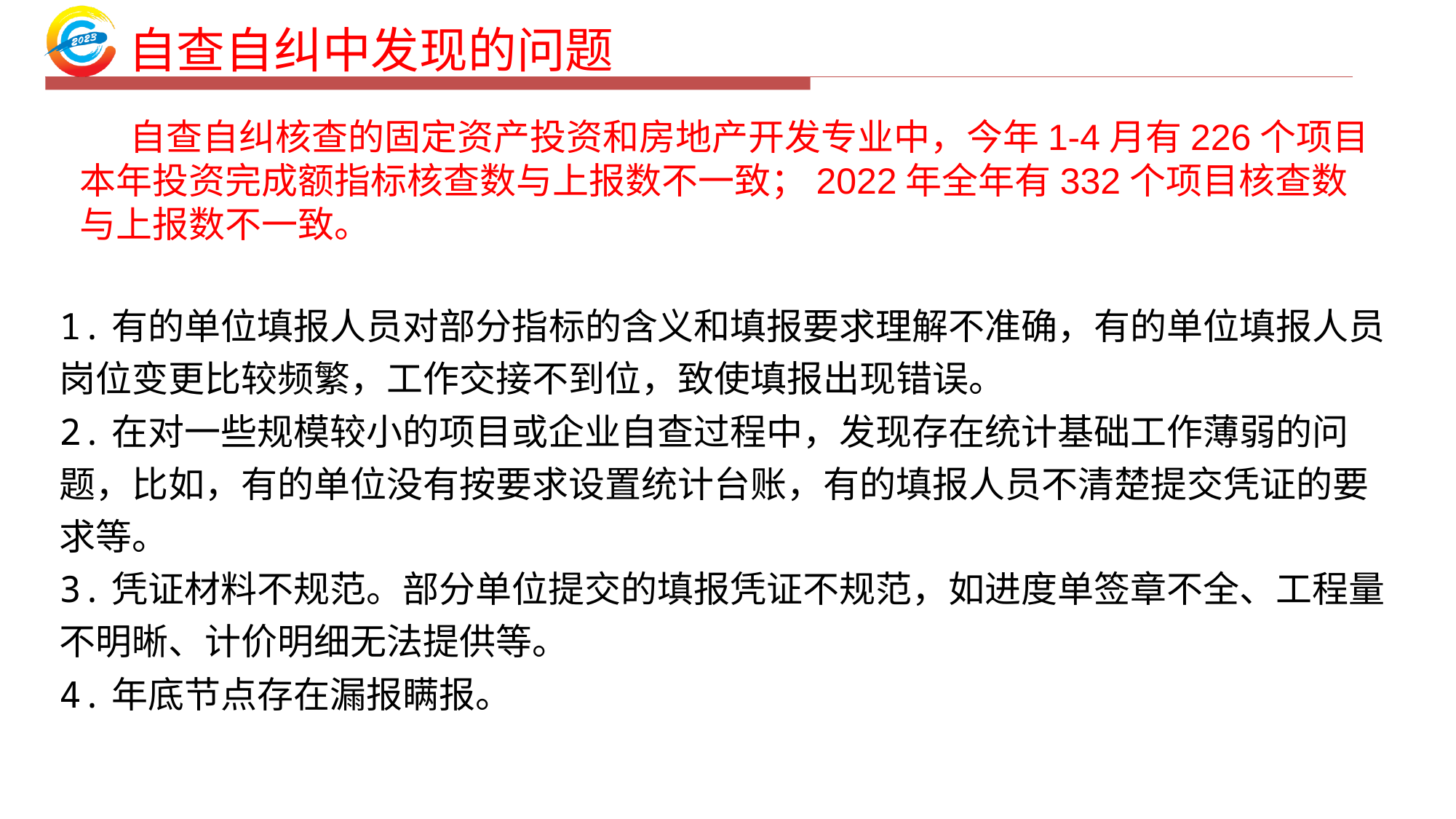

自查自纠中发现的问题
     自查自纠核查的固定资产投资和房地产开发专业中，今年1-4月有226个项目本年投资完成额指标核查数与上报数不一致；2022年全年有332个项目核查数与上报数不一致。
1.有的单位填报人员对部分指标的含义和填报要求理解不准确，有的单位填报人员岗位变更比较频繁，工作交接不到位，致使填报出现错误。
2.在对一些规模较小的项目或企业自查过程中，发现存在统计基础工作薄弱的问题，比如，有的单位没有按要求设置统计台账，有的填报人员不清楚提交凭证的要求等。
3.凭证材料不规范。部分单位提交的填报凭证不规范，如进度单签章不全、工程量不明晰、计价明细无法提供等。
4.年底节点存在漏报瞒报。